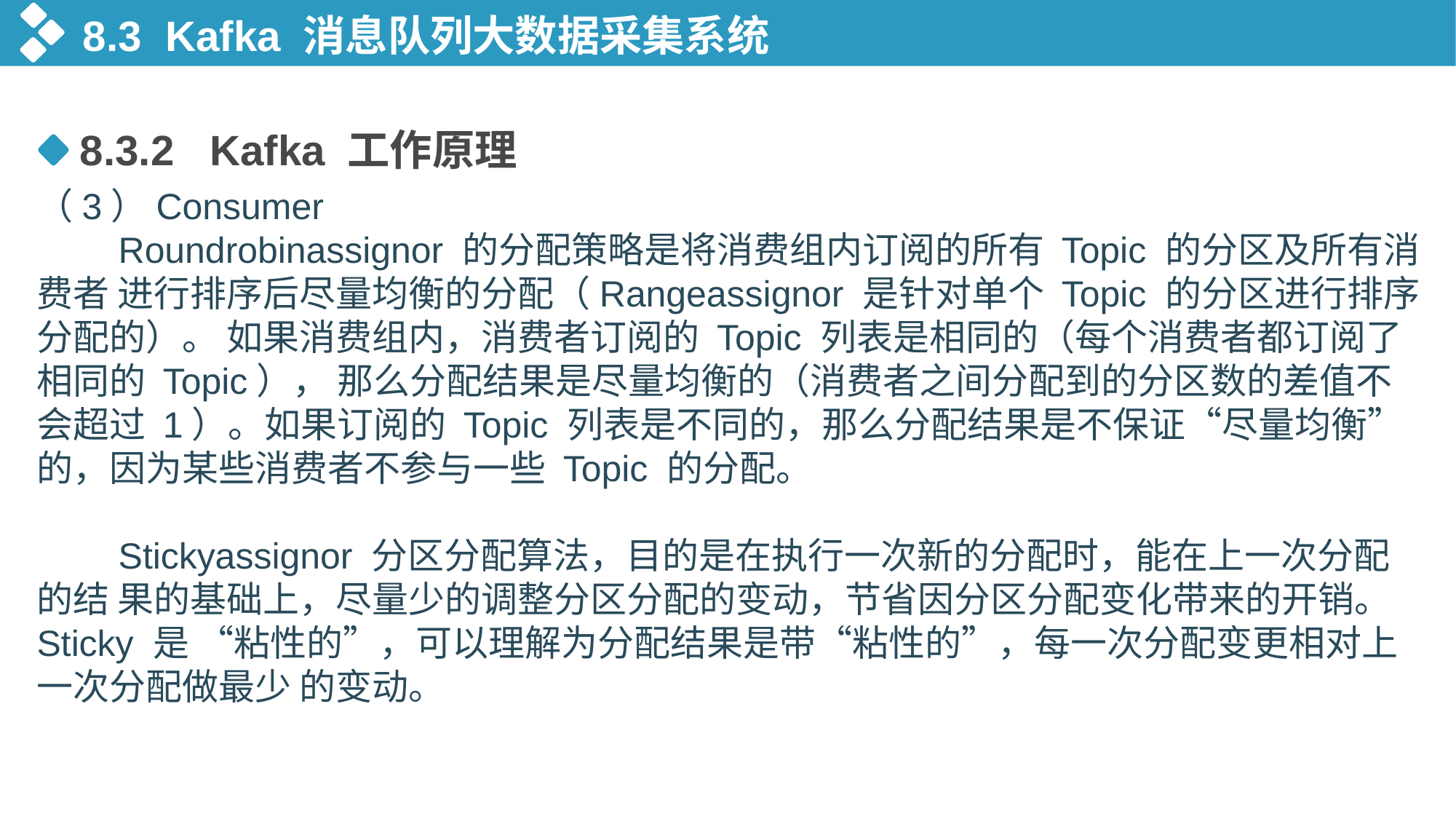

8.3  Kafka 消息队列大数据采集系统

8.3.2   Kafka 工作原理

（3）Consumer
        Roundrobinassignor 的分配策略是将消费组内订阅的所有 Topic 的分区及所有消费者 进行排序后尽量均衡的分配（Rangeassignor 是针对单个 Topic 的分区进行排序分配的）。 如果消费组内，消费者订阅的 Topic 列表是相同的（每个消费者都订阅了相同的 Topic）， 那么分配结果是尽量均衡的（消费者之间分配到的分区数的差值不会超过 1）。如果订阅的 Topic 列表是不同的，那么分配结果是不保证“尽量均衡”的，因为某些消费者不参与一些 Topic 的分配。

        Stickyassignor 分区分配算法，目的是在执行一次新的分配时，能在上一次分配的结 果的基础上，尽量少的调整分区分配的变动，节省因分区分配变化带来的开销。Sticky 是 “粘性的”，可以理解为分配结果是带“粘性的”，每一次分配变更相对上一次分配做最少 的变动。